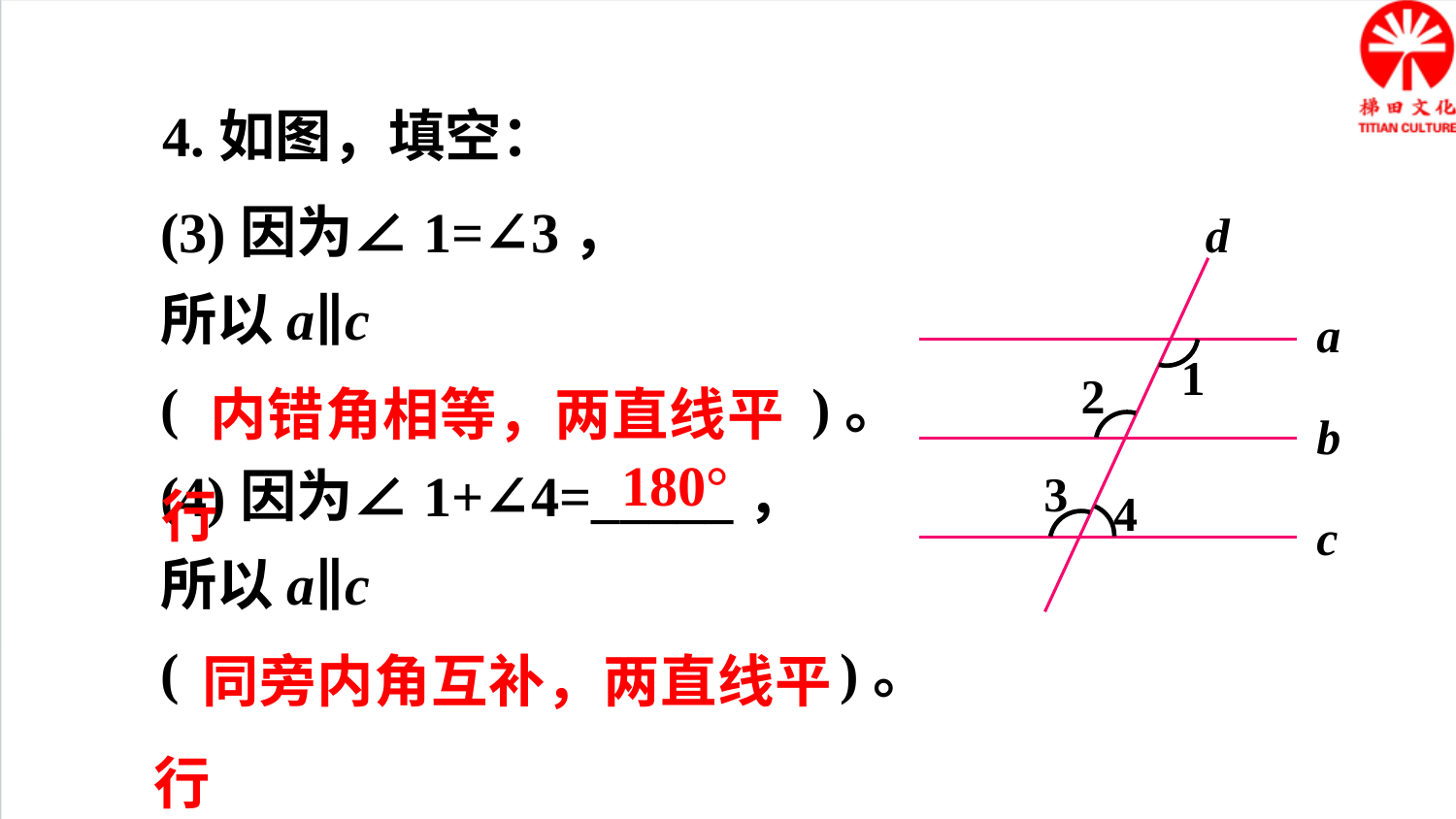

4.如图，填空：
(3)因为∠1=∠3，
所以a∥c
(                                             )。
(4)因为∠1+∠4=_____，
所以a∥c
(                                               )。
d
a
1
2
b
3
4
c

内错角相等，两直线平行
180°
同旁内角互补，两直线平行